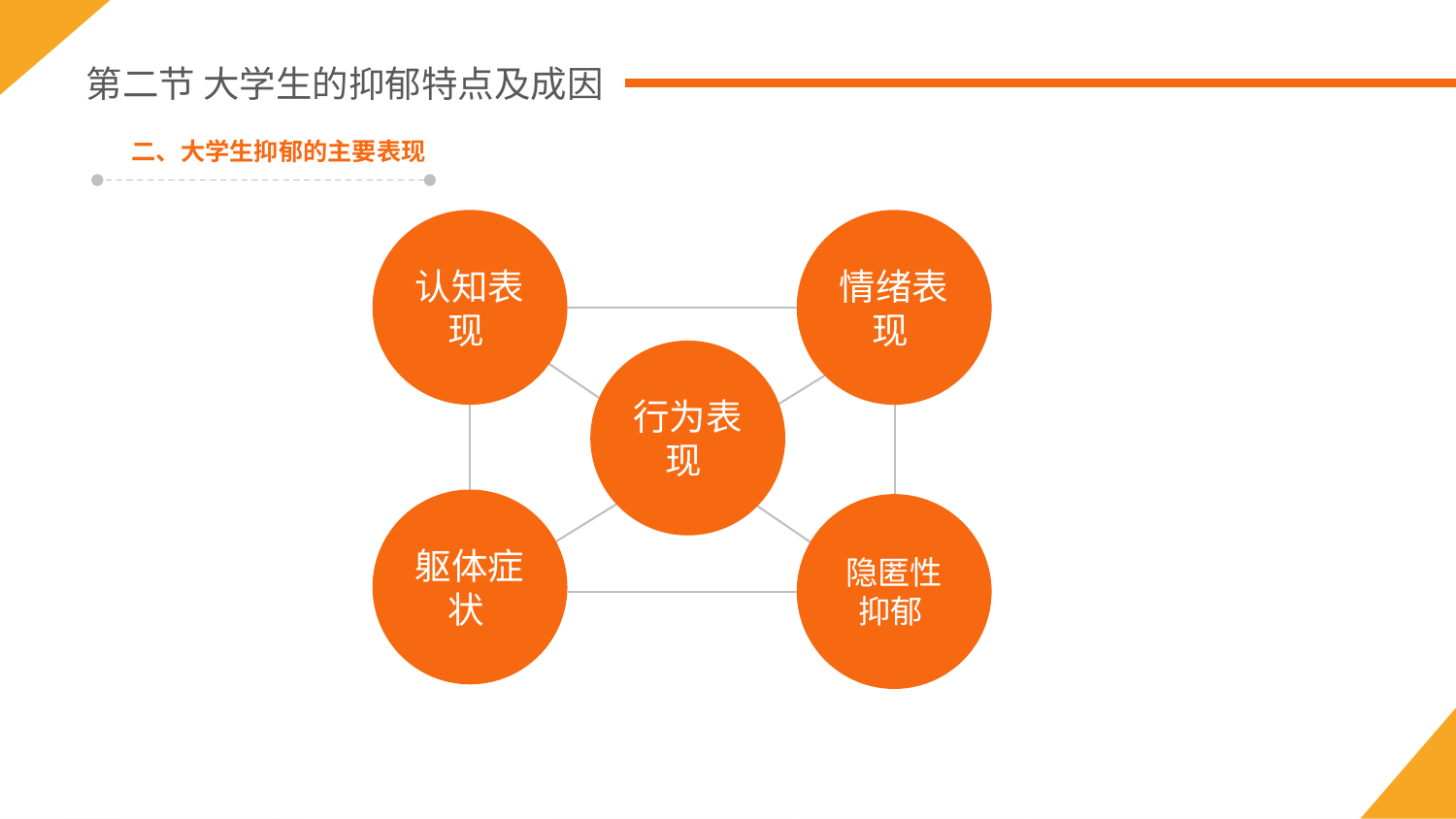

第二节 大学生的抑郁特点及成因
二、大学生抑郁的主要表现
认知表现
情绪表现
行为表现
躯体症状
隐匿性抑郁